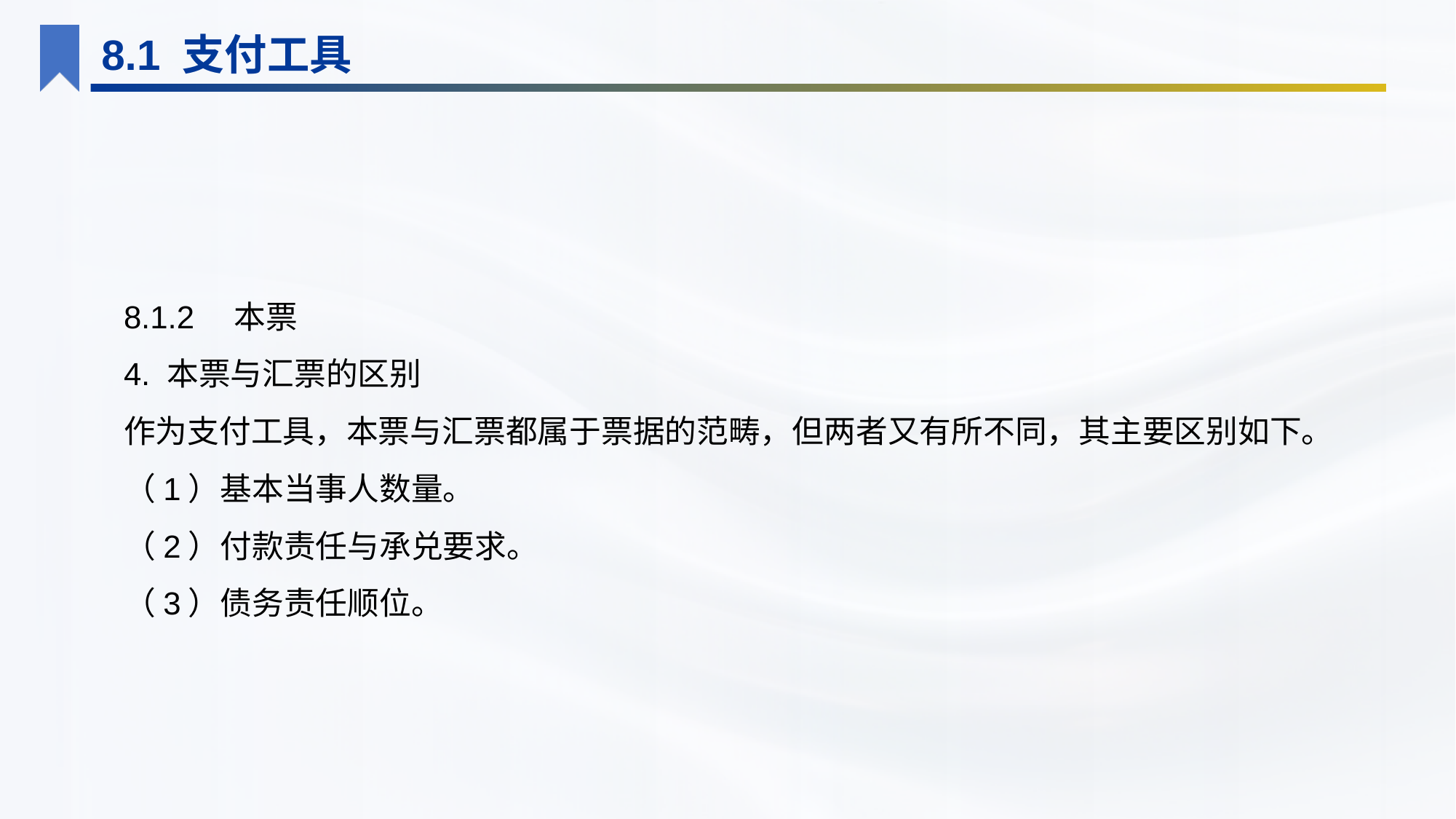

8.1 支付工具
8.1.2　本票
4. 本票与汇票的区别
作为支付工具，本票与汇票都属于票据的范畴，但两者又有所不同，其主要区别如下。
（1）基本当事人数量。
（2）付款责任与承兑要求。
（3）债务责任顺位。